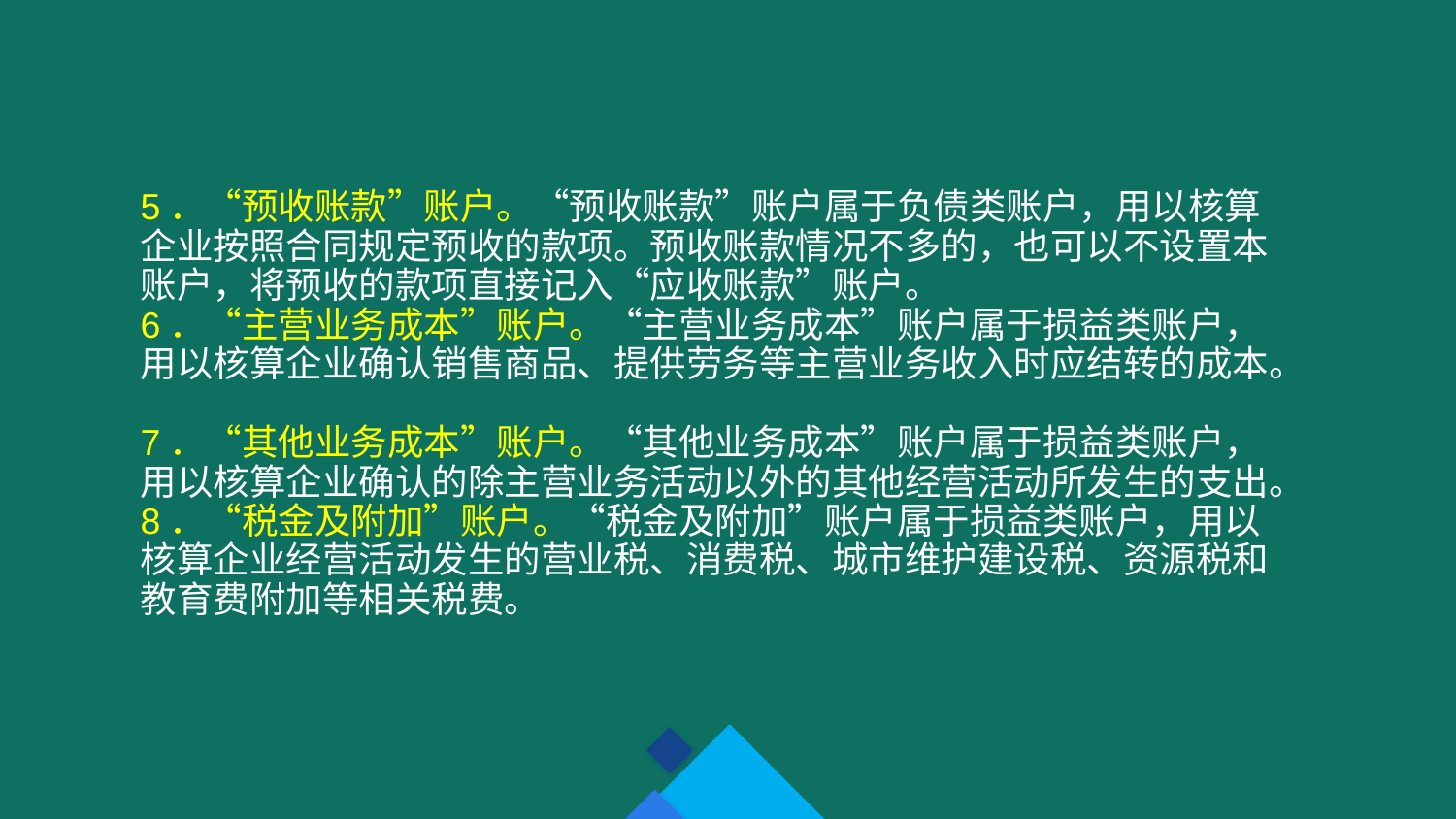

5．“预收账款”账户。“预收账款”账户属于负债类账户，用以核算企业按照合同规定预收的款项。预收账款情况不多的，也可以不设置本账户，将预收的款项直接记入“应收账款”账户。
6．“主营业务成本”账户。“主营业务成本”账户属于损益类账户，用以核算企业确认销售商品、提供劳务等主营业务收入时应结转的成本。
7．“其他业务成本”账户。“其他业务成本”账户属于损益类账户，用以核算企业确认的除主营业务活动以外的其他经营活动所发生的支出。
8．“税金及附加”账户。“税金及附加”账户属于损益类账户，用以核算企业经营活动发生的营业税、消费税、城市维护建设税、资源税和教育费附加等相关税费。